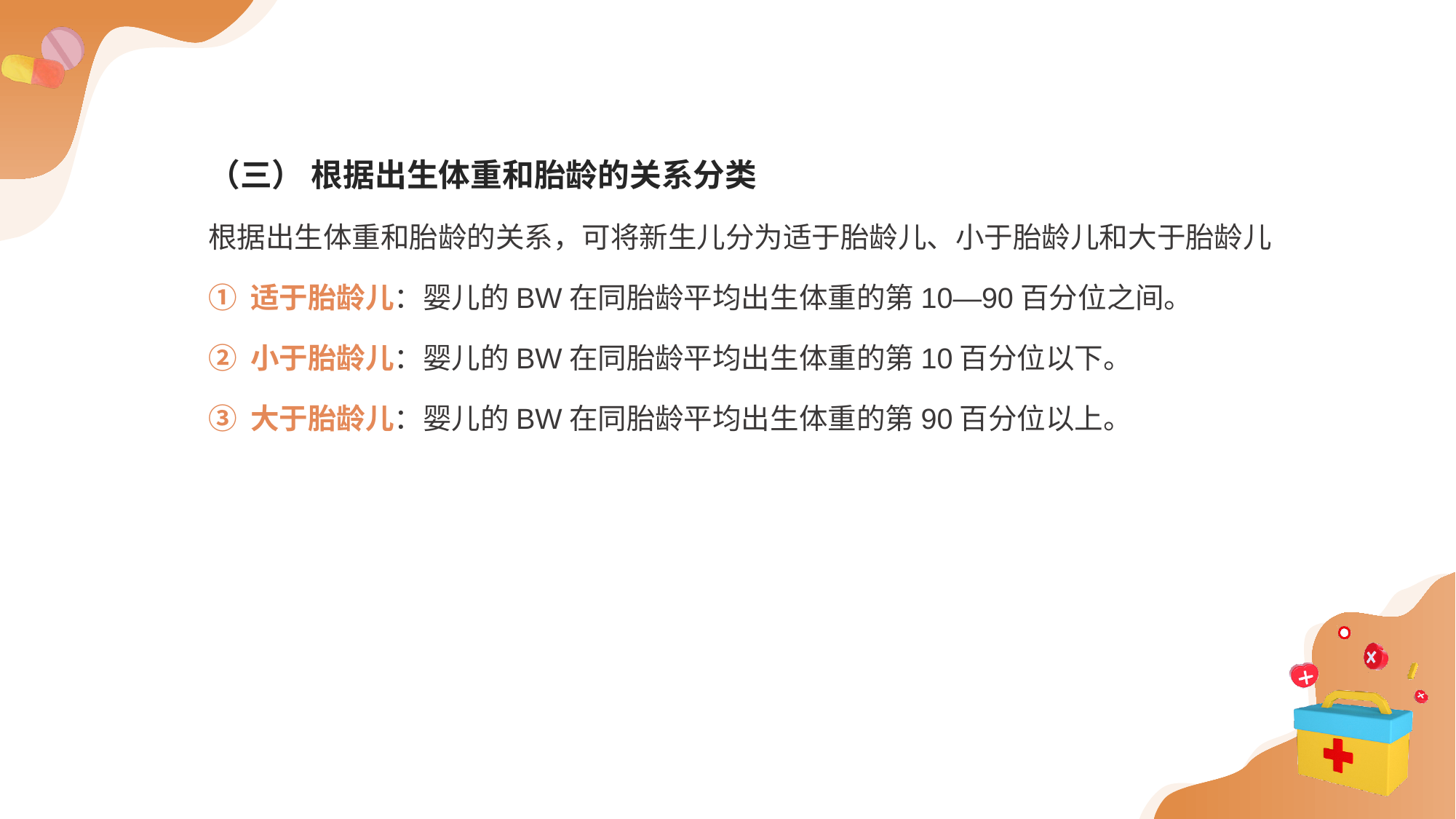

（三） 根据出生体重和胎龄的关系分类
根据出生体重和胎龄的关系，可将新生儿分为适于胎龄儿、小于胎龄儿和大于胎龄儿
① 适于胎龄儿：婴儿的BW在同胎龄平均出生体重的第10—90百分位之间。
② 小于胎龄儿：婴儿的BW在同胎龄平均出生体重的第10百分位以下。
③ 大于胎龄儿：婴儿的BW在同胎龄平均出生体重的第90百分位以上。